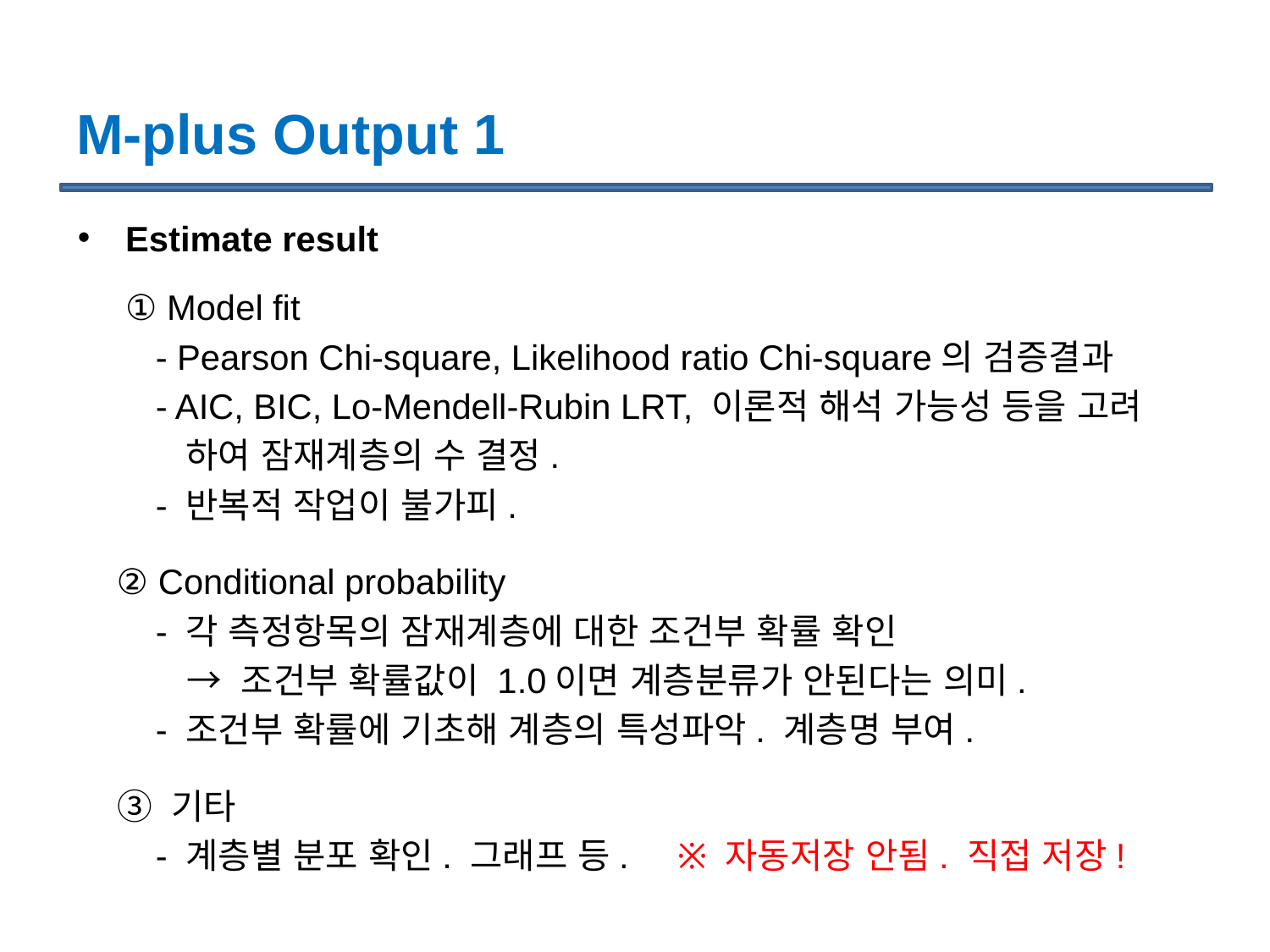

# M-plus Output 1
Estimate result

	① Model fit
        - Pearson Chi-square, Likelihood ratio Chi-square의 검증결과
        - AIC, BIC, Lo-Mendell-Rubin LRT, 이론적 해석 가능성 등을 고려
          하여 잠재계층의 수 결정.
        - 반복적 작업이 불가피.

    ② Conditional probability
        - 각 측정항목의 잠재계층에 대한 조건부 확률 확인
           → 조건부 확률값이 1.0이면 계층분류가 안된다는 의미.
        - 조건부 확률에 기초해 계층의 특성파악. 계층명 부여.

    ③ 기타
        - 계층별 분포 확인. 그래프 등.     ※ 자동저장 안됨. 직접 저장!